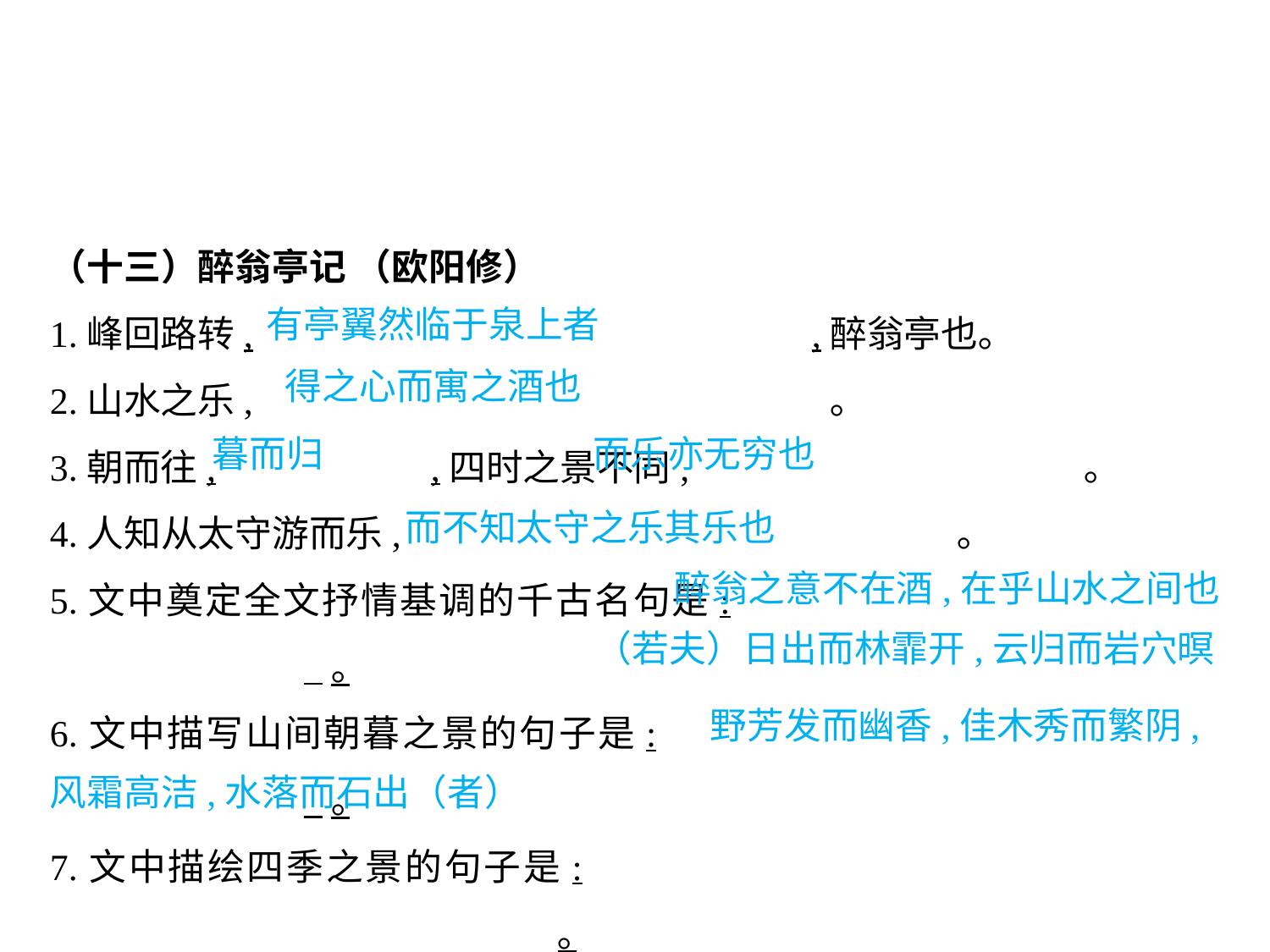

（十三）醉翁亭记 （欧阳修）
1.峰回路转,					,醉翁亭也｡
2.山水之乐,					 ｡
3.朝而往,		,四时之景不同,			 ｡
4.人知从太守游而乐,					 ｡
5.文中奠定全文抒情基调的千古名句是:						  ｡
6.文中描写山间朝暮之景的句子是:							  ｡
7.文中描绘四季之景的句子是:										｡
有亭翼然临于泉上者
得之心而寓之酒也
暮而归			而乐亦无穷也
而不知太守之乐其乐也
醉翁之意不在酒,在乎山水之间也
（若夫）日出而林霏开,云归而岩穴暝
					  野芳发而幽香,佳木秀而繁阴,风霜高洁,水落而石出（者）